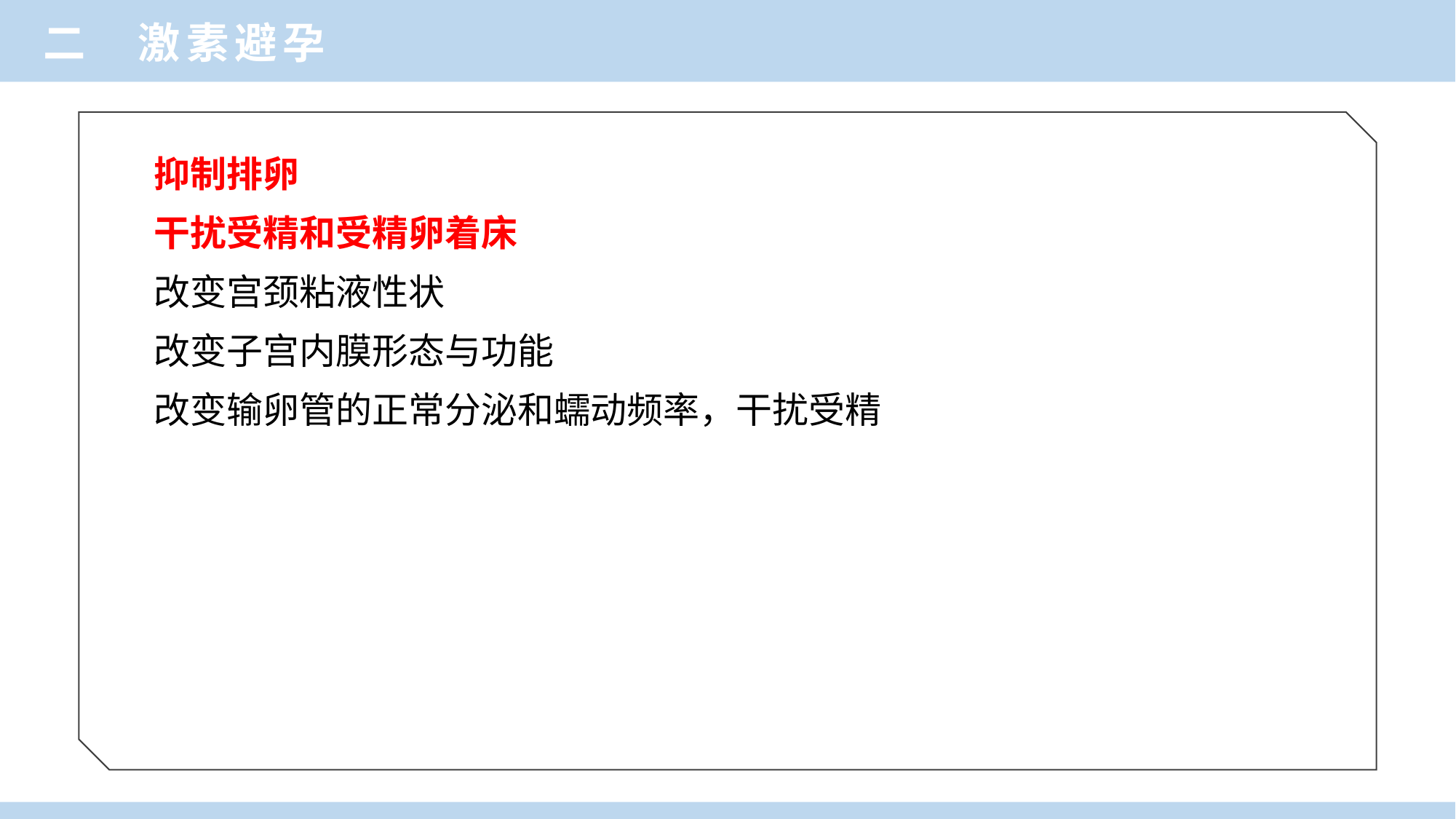

二   激素避孕

抑制排卵
干扰受精和受精卵着床
改变宫颈粘液性状
改变子宫内膜形态与功能
改变输卵管的正常分泌和蠕动频率，干扰受精